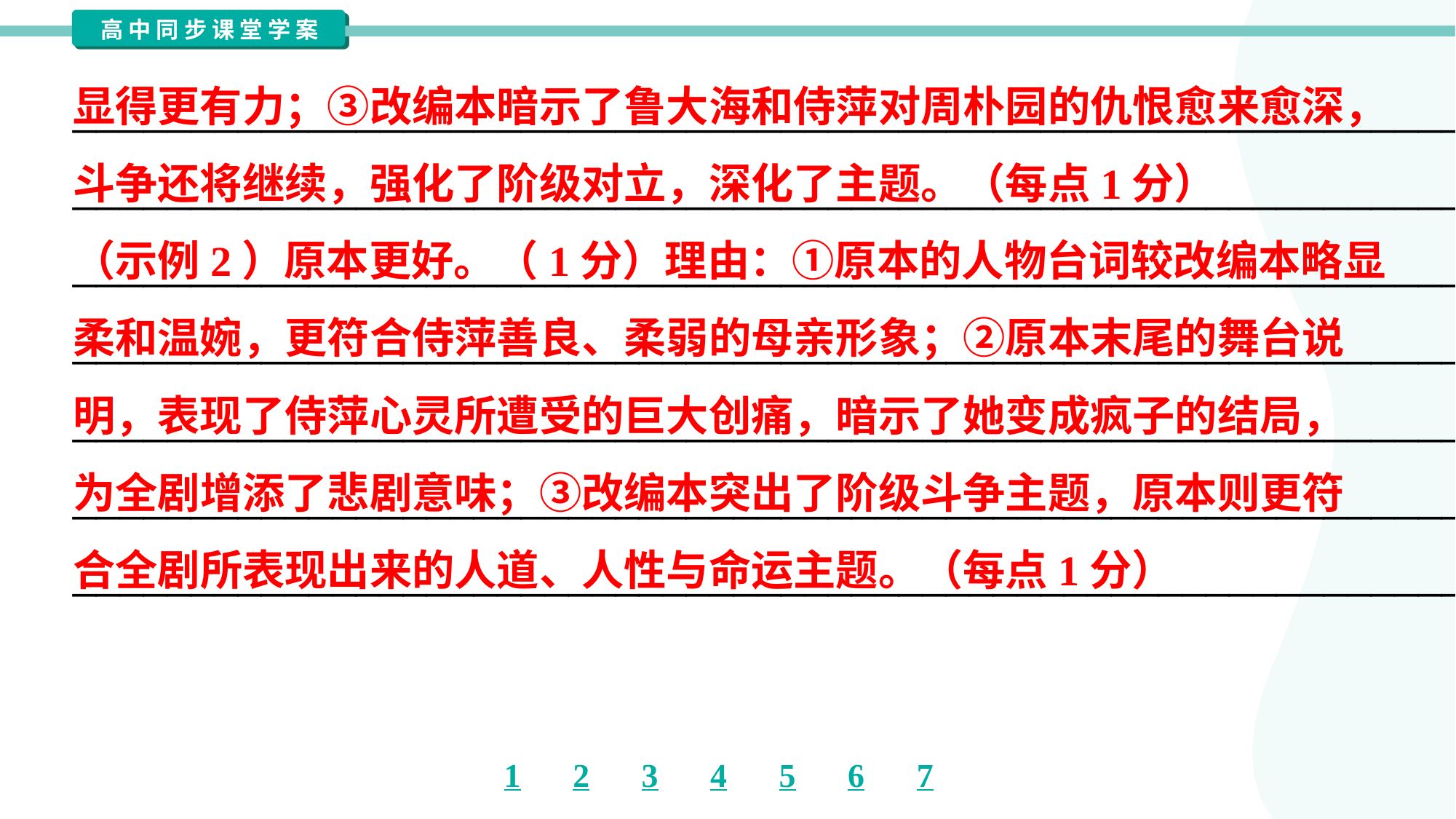

显得更有力；③改编本暗示了鲁大海和侍萍对周朴园的仇恨愈来愈深，
斗争还将继续，强化了阶级对立，深化了主题。（每点1分）
（示例2）原本更好。（1分）理由：①原本的人物台词较改编本略显
柔和温婉，更符合侍萍善良、柔弱的母亲形象；②原本末尾的舞台说
明，表现了侍萍心灵所遭受的巨大创痛，暗示了她变成疯子的结局，
为全剧增添了悲剧意味；③改编本突出了阶级斗争主题，原本则更符
合全剧所表现出来的人道、人性与命运主题。（每点1分）
_____________________________________________________________
_____________________________________________________________
_____________________________________________________________
_____________________________________________________________
_____________________________________________________________
_____________________________________________________________
_____________________________________________________________